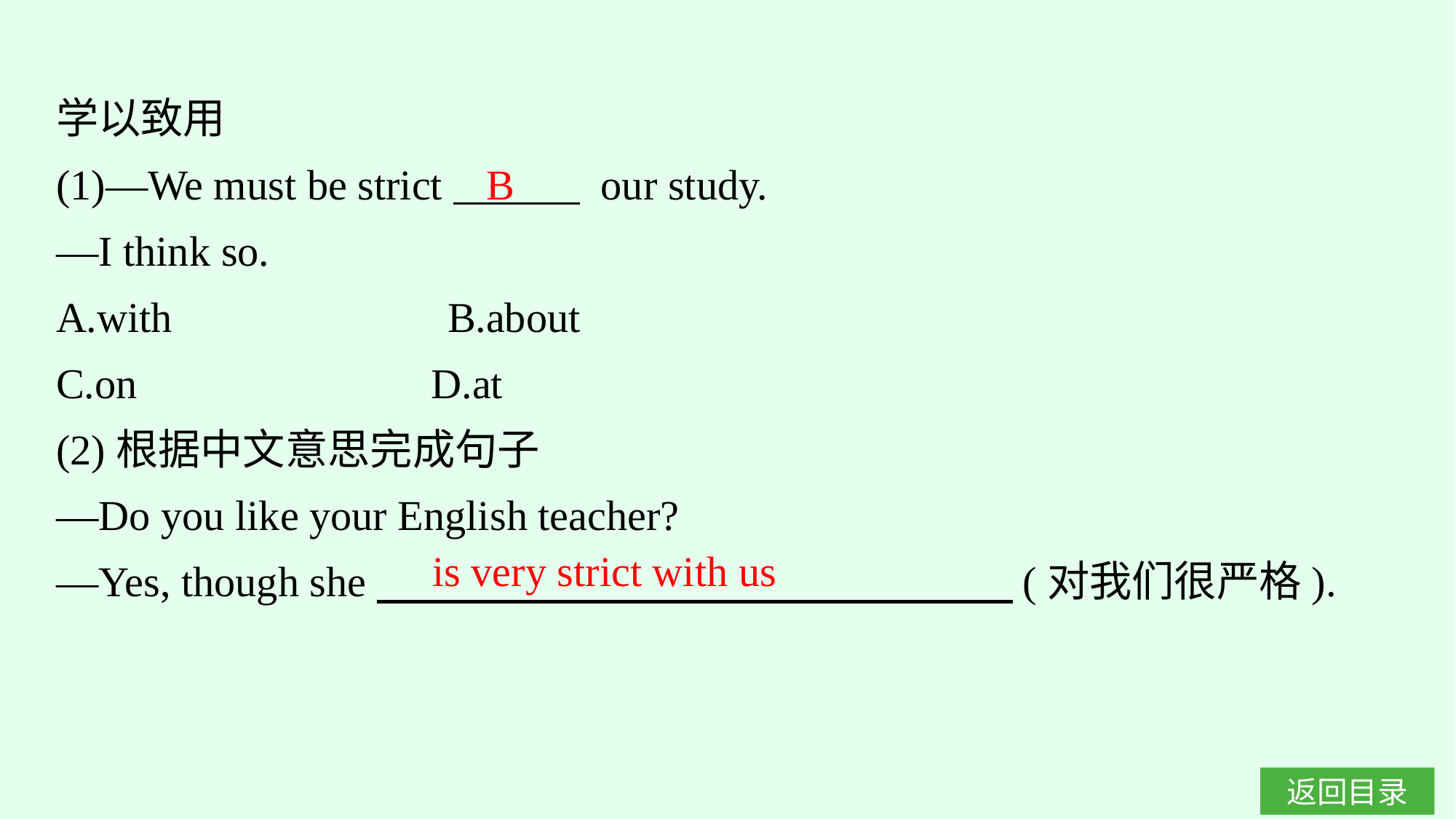

学以致用
(1)—We must be strict　　　 our study.
—I think so.
A.with　　　　　　B.about
C.on			D.at
(2)根据中文意思完成句子
—Do you like your English teacher?
—Yes, though she　　　　　　　　　　　　　　　(对我们很严格).
B
is very strict with us